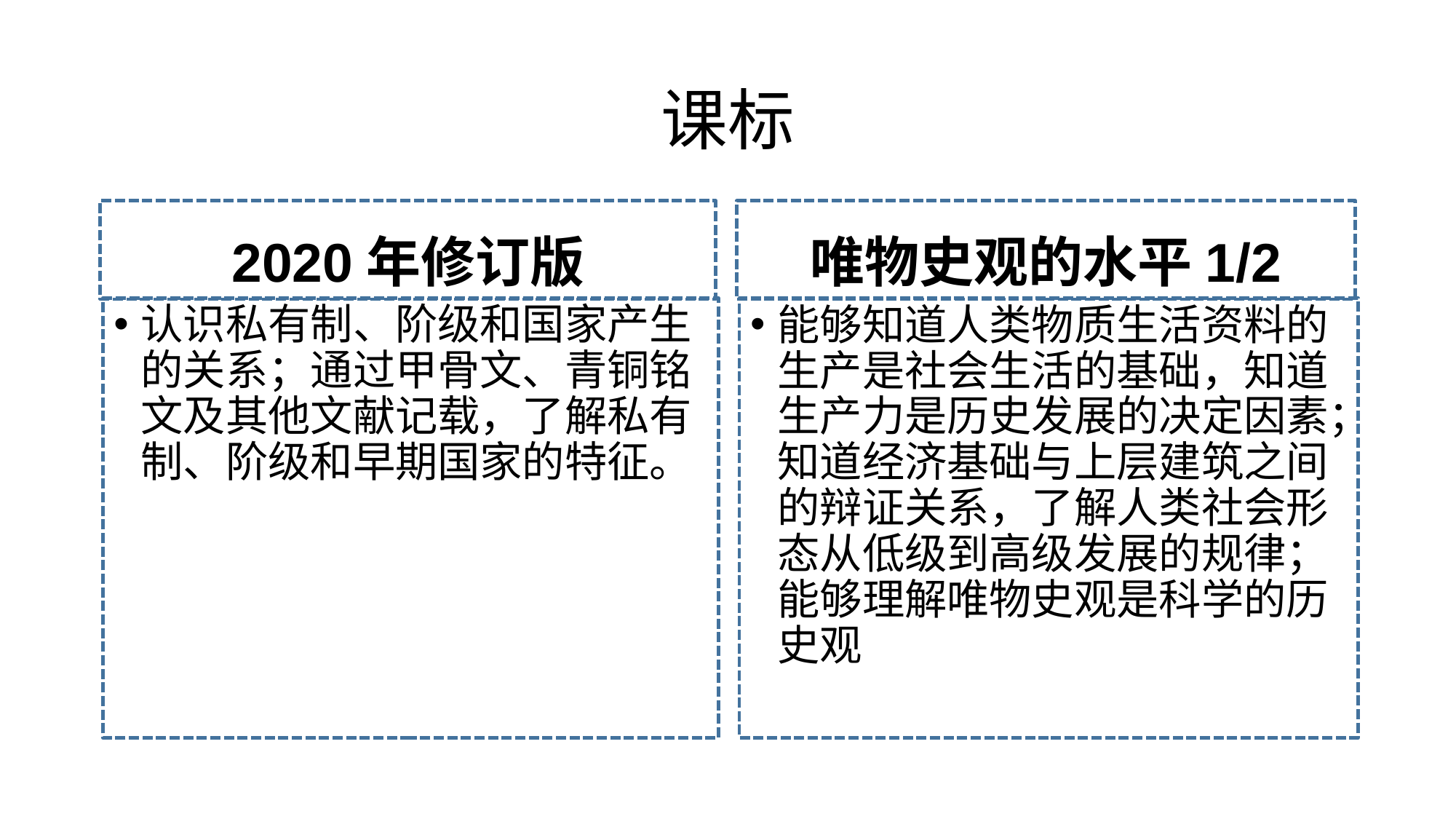

# 课标
2020年修订版
唯物史观的水平1/2
认识私有制、阶级和国家产生的关系；通过甲骨文、青铜铭文及其他文献记载，了解私有制、阶级和早期国家的特征。

能够知道人类物质生活资料的生产是社会生活的基础，知道生产力是历史发展的决定因素；知道经济基础与上层建筑之间的辩证关系，了解人类社会形态从低级到高级发展的规律；能够理解唯物史观是科学的历史观